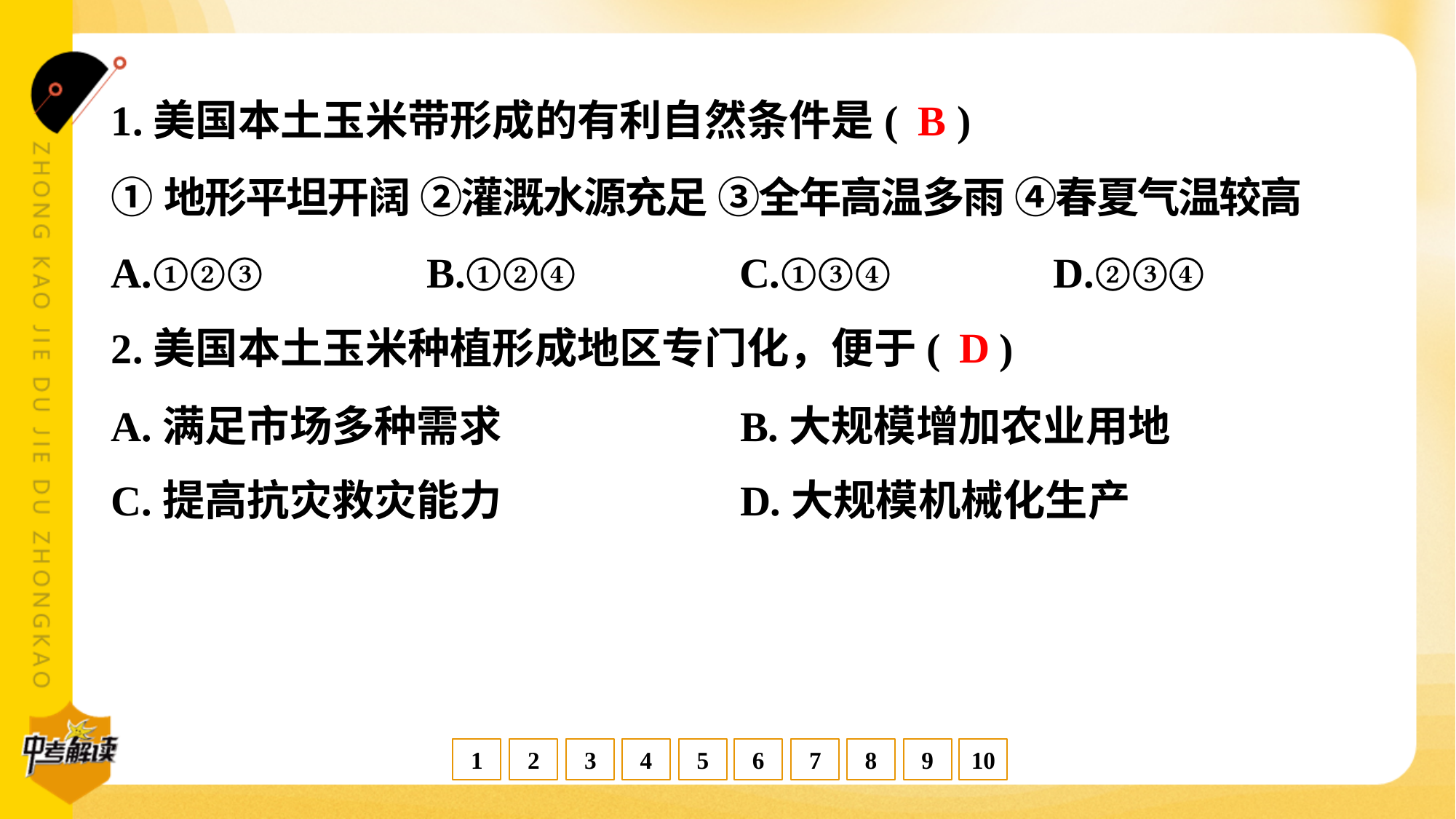

B
1.美国本土玉米带形成的有利自然条件是(     )
①地形平坦开阔 ②灌溉水源充足 ③全年高温多雨 ④春夏气温较高
A.①②③	B.①②④	C.①③④	D.②③④
D
2.美国本土玉米种植形成地区专门化，便于(     )
A.满足市场多种需求	B.大规模增加农业用地
C.提高抗灾救灾能力	D.大规模机械化生产